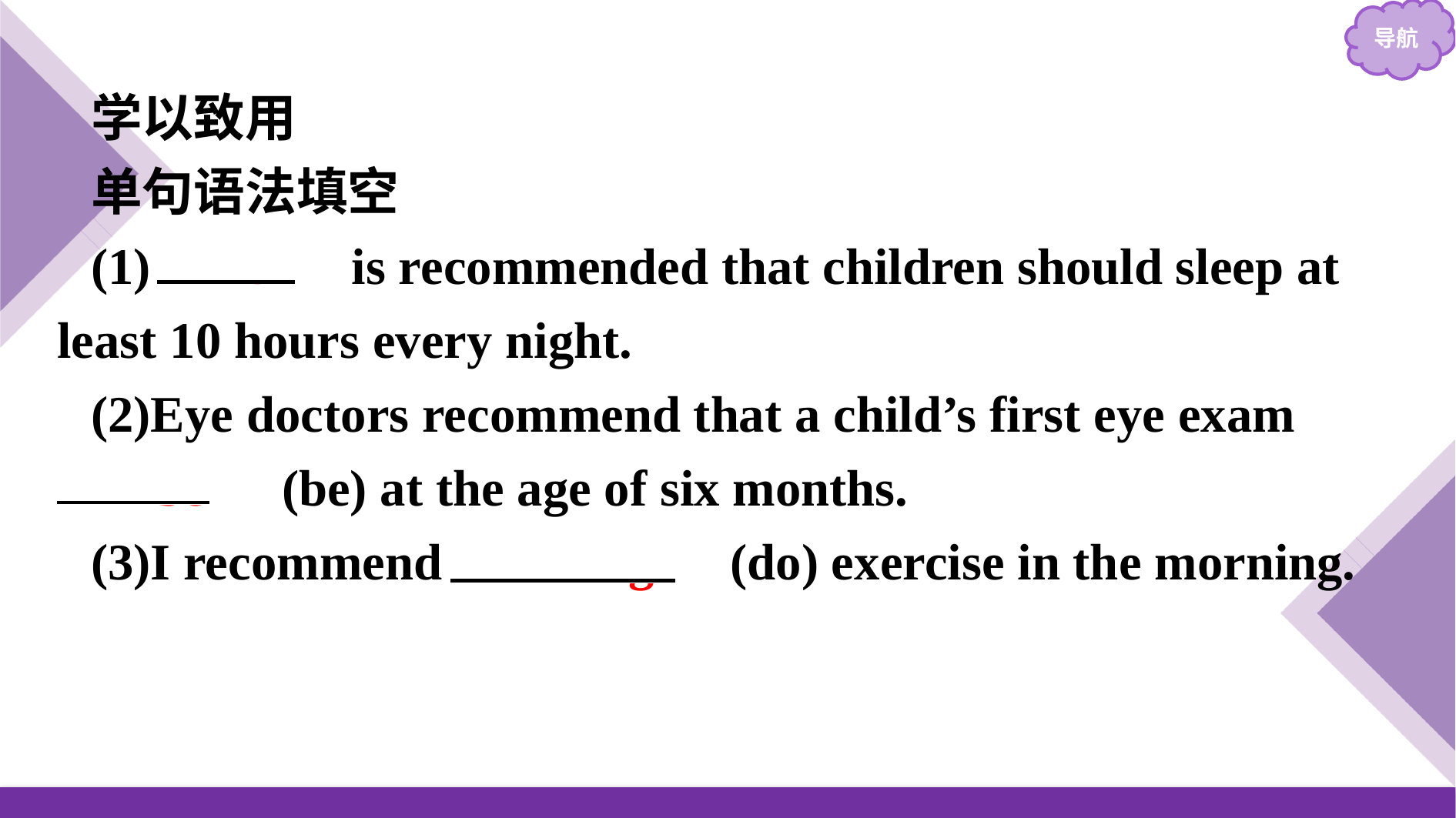

学以致用
单句语法填空
(1)　It　 is recommended that children should sleep at least 10 hours every night.
(2)Eye doctors recommend that a child’s first eye exam
　be　(be) at the age of six months.
(3)I recommend 　doing　(do) exercise in the morning.